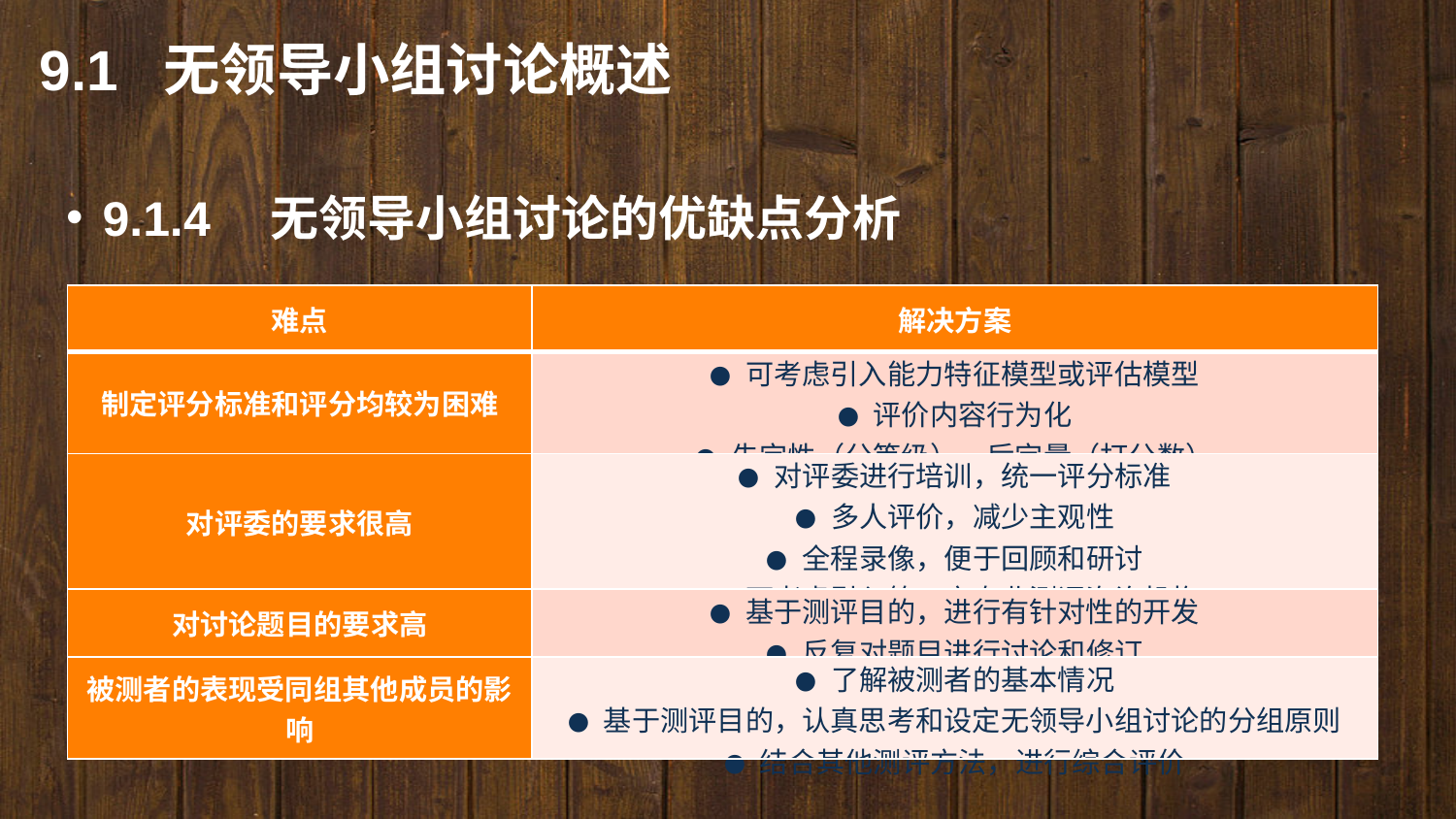

9.1  无领导小组讨论概述
9.1.4　无领导小组讨论的优缺点分析
| 难点 | 解决方案 |
| --- | --- |
| 制定评分标准和评分均较为困难 | ● 可考虑引入能力特征模型或评估模型 ● 评价内容行为化 ● 先定性（分等级），后定量（打分数） |
| 对评委的要求很高 | ● 对评委进行培训，统一评分标准 ● 多人评价，减少主观性 ● 全程录像，便于回顾和研讨 ● 可考虑引入第三方专业测评咨询机构 |
| 对讨论题目的要求高 | ● 基于测评目的，进行有针对性的开发 ● 反复对题目进行讨论和修订 |
| 被测者的表现受同组其他成员的影响 | ● 了解被测者的基本情况 ● 基于测评目的，认真思考和设定无领导小组讨论的分组原则 ● 结合其他测评方法，进行综合评价 |